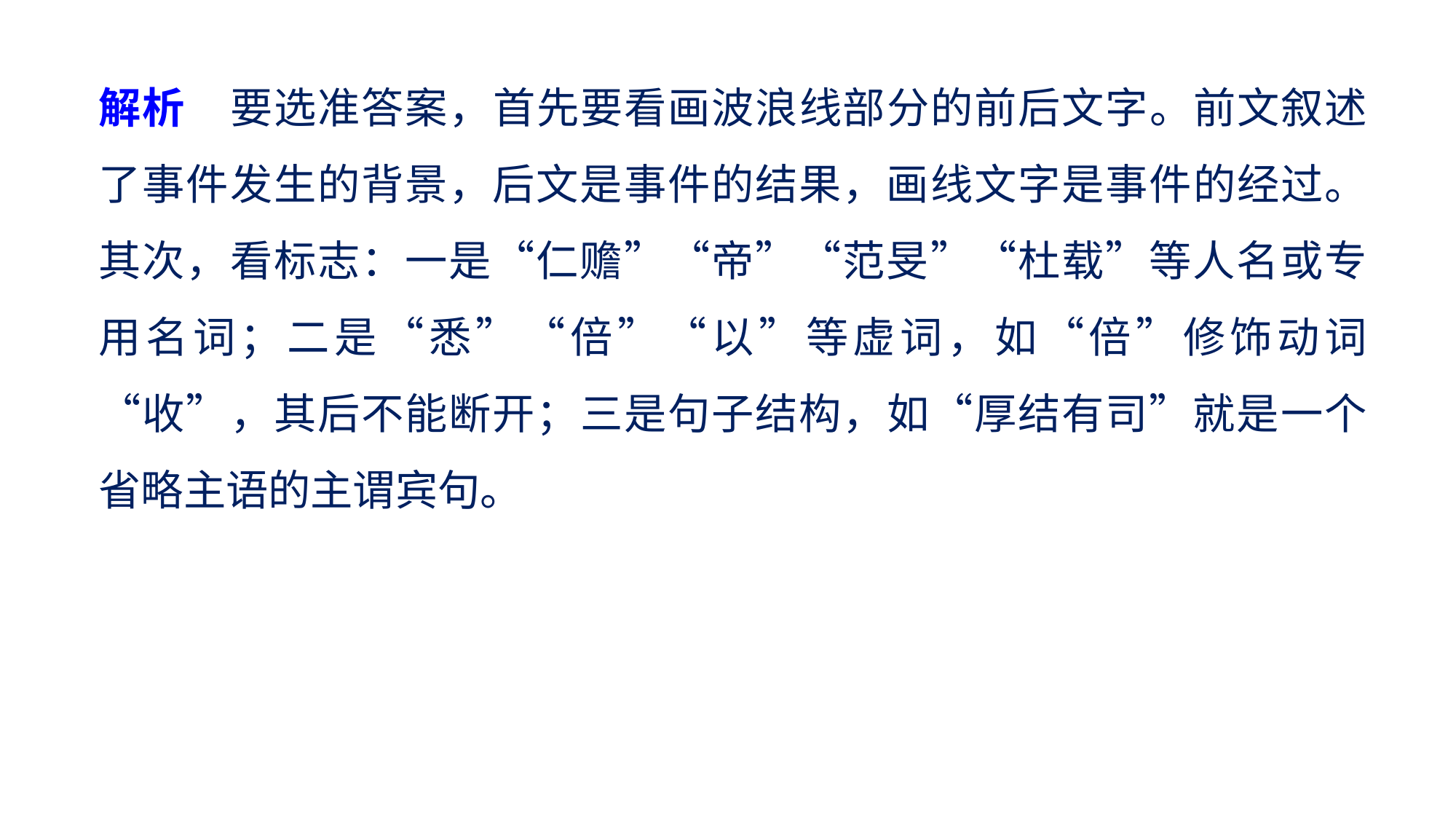

解析　要选准答案，首先要看画波浪线部分的前后文字。前文叙述了事件发生的背景，后文是事件的结果，画线文字是事件的经过。其次，看标志：一是“仁赡”“帝”“范旻”“杜载”等人名或专用名词；二是“悉”“倍”“以”等虚词，如“倍”修饰动词“收”，其后不能断开；三是句子结构，如“厚结有司”就是一个省略主语的主谓宾句。